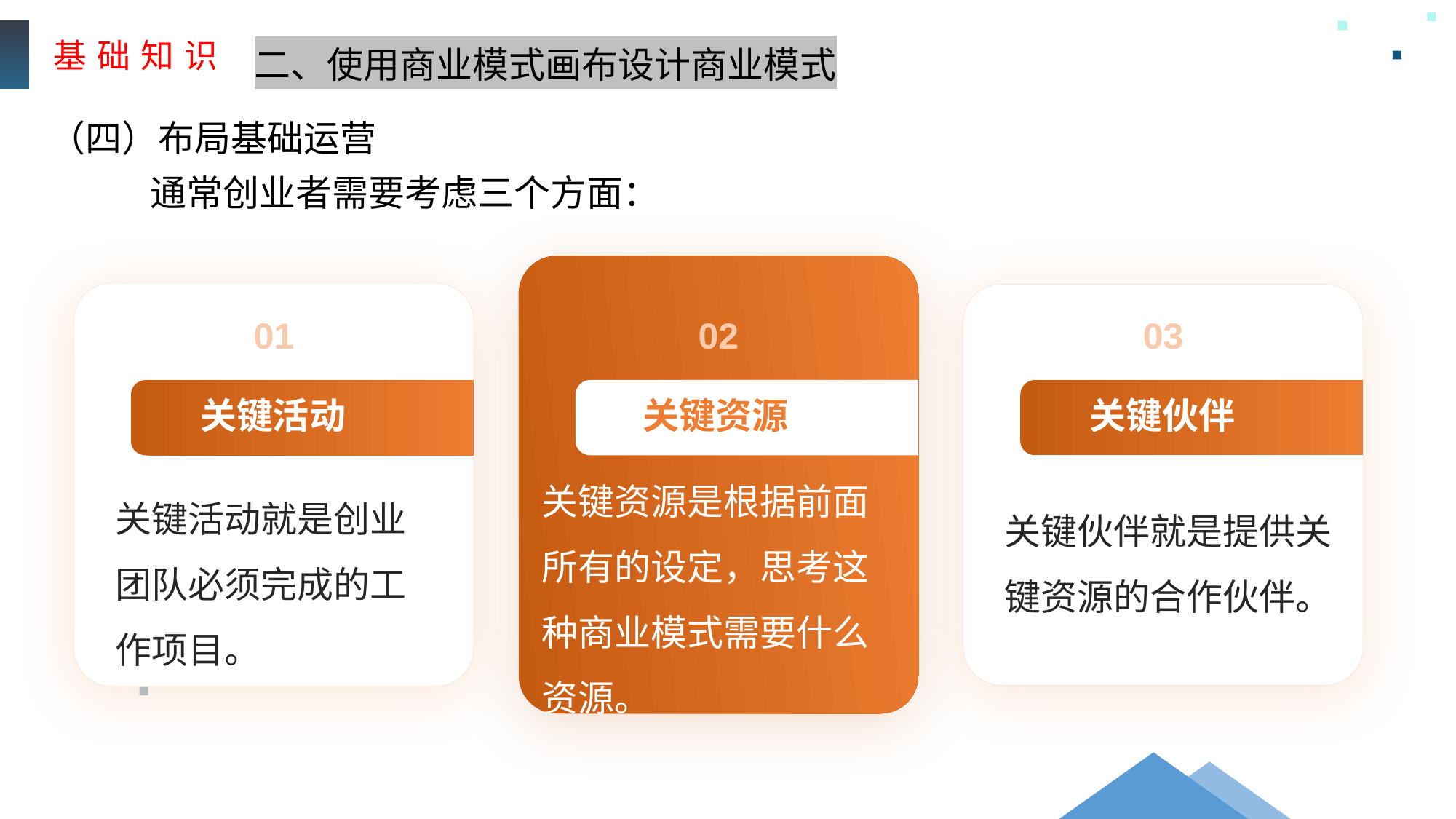

基 础 知 识

二、使用商业模式画布设计商业模式
（四）布局基础运营
通常创业者需要考虑三个方面：

01
02
03
关键资源
关键伙伴
关键活动
关键资源是根据前面所有的设定，思考这种商业模式需要什么资源。
关键活动就是创业团队必须完成的工作项目。
关键伙伴就是提供关键资源的合作伙伴。